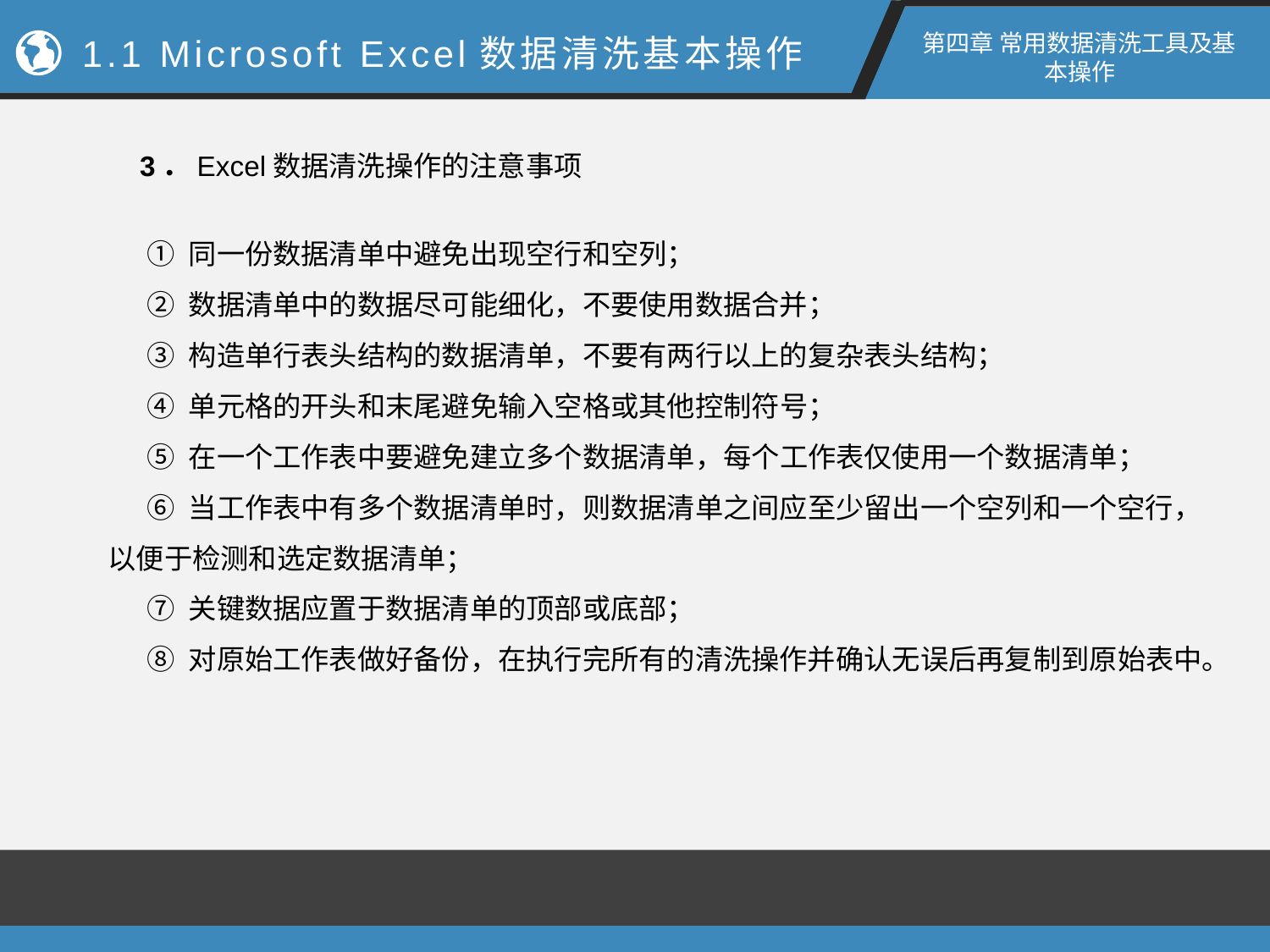

第四章 常用数据清洗工具及基本操作
1.1 Microsoft Excel数据清洗基本操作

3．Excel数据清洗操作的注意事项
① 同一份数据清单中避免出现空行和空列；
② 数据清单中的数据尽可能细化，不要使用数据合并；
③ 构造单行表头结构的数据清单，不要有两行以上的复杂表头结构；
④ 单元格的开头和末尾避免输入空格或其他控制符号；
⑤ 在一个工作表中要避免建立多个数据清单，每个工作表仅使用一个数据清单；
⑥ 当工作表中有多个数据清单时，则数据清单之间应至少留出一个空列和一个空行，以便于检测和选定数据清单；
⑦ 关键数据应置于数据清单的顶部或底部；
⑧ 对原始工作表做好备份，在执行完所有的清洗操作并确认无误后再复制到原始表中。

23
23
23